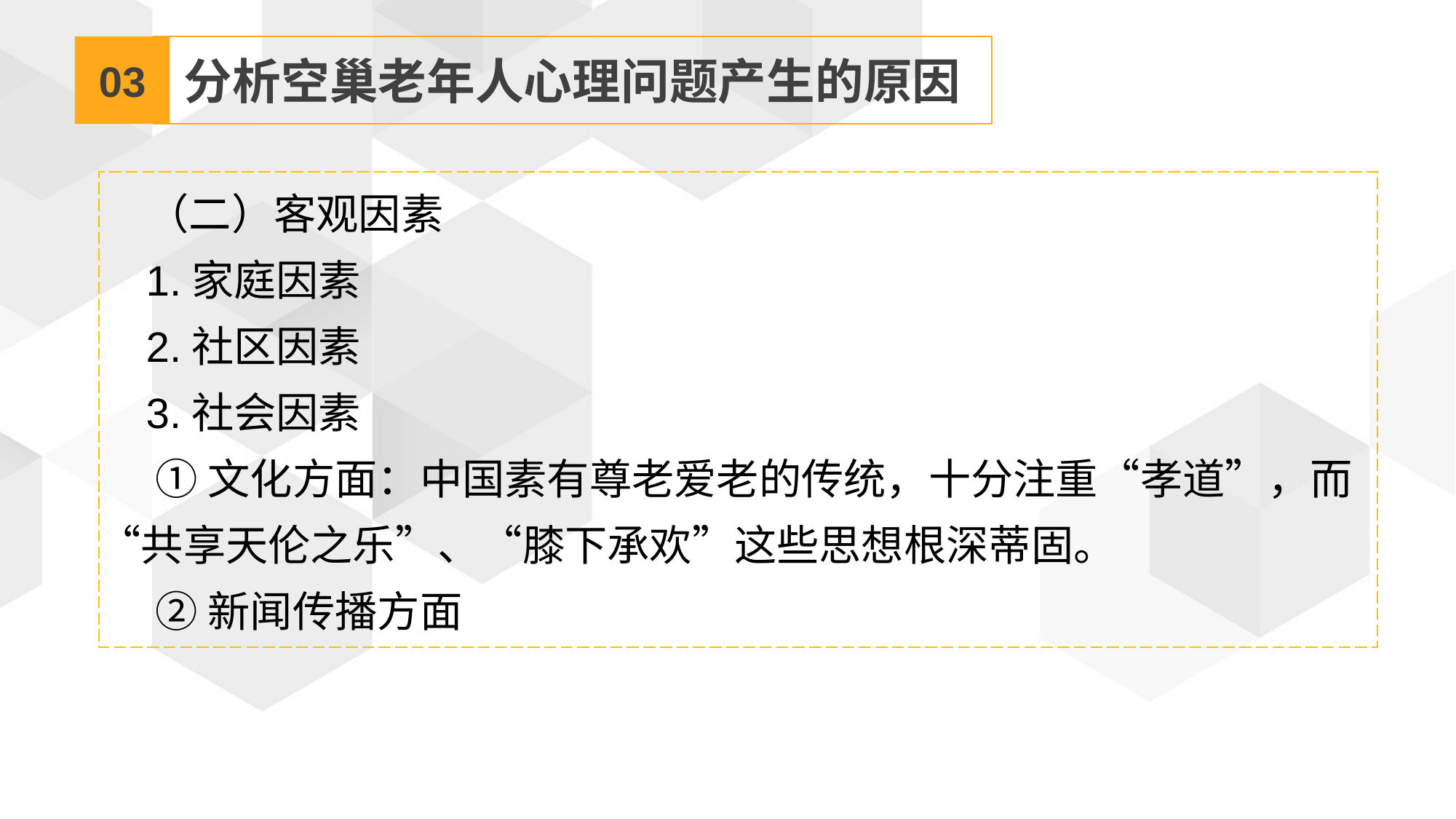

03
分析空巢老年人心理问题产生的原因
    （二）客观因素
    1.家庭因素
    2.社区因素
    3.社会因素
      ①文化方面：中国素有尊老爱老的传统，十分注重“孝道”，而“共享天伦之乐”、“膝下承欢”这些思想根深蒂固。
      ②新闻传播方面